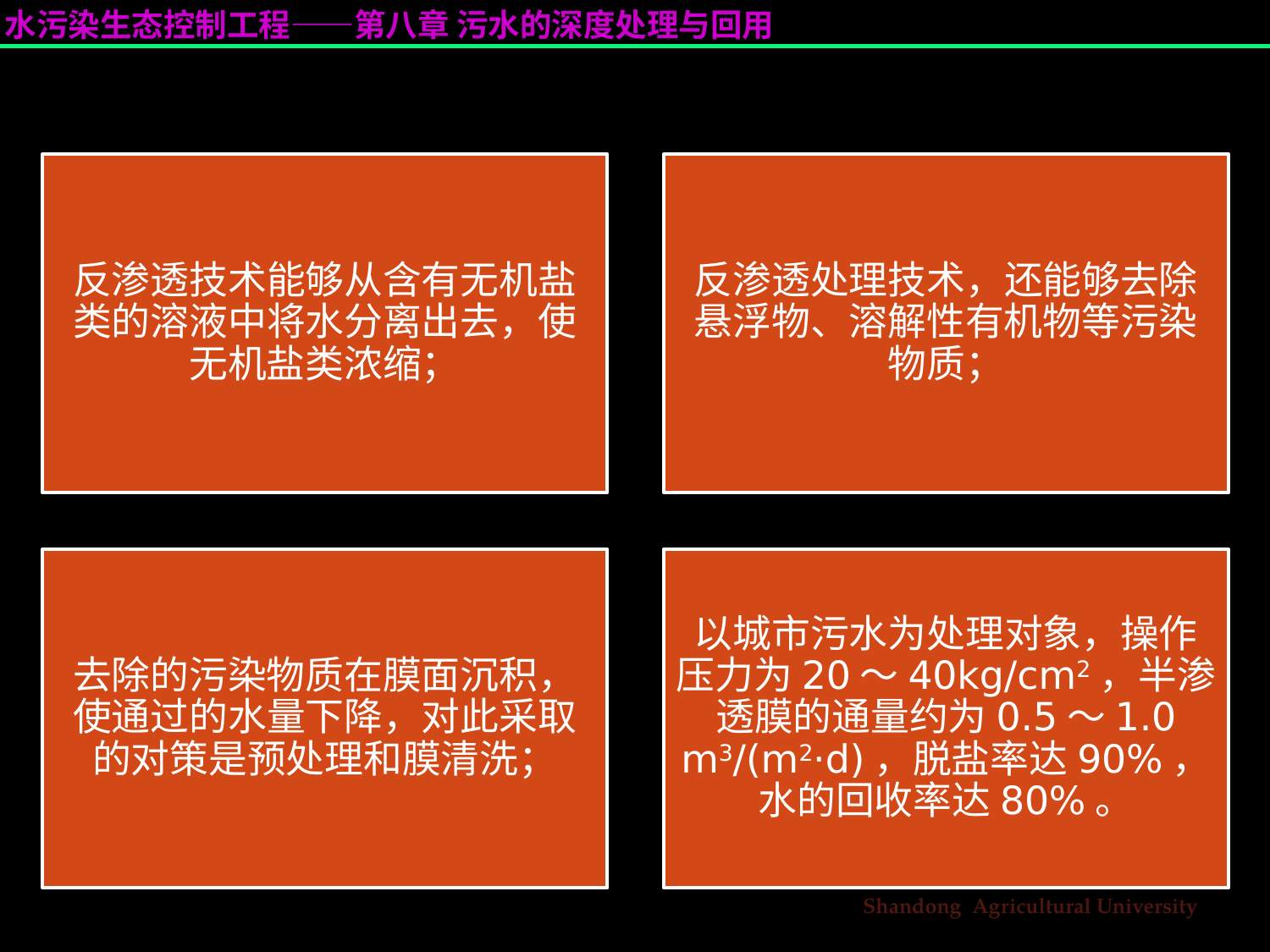

反渗透技术能够从含有无机盐类的溶液中将水分离出去，使无机盐类浓缩；
反渗透处理技术，还能够去除悬浮物、溶解性有机物等污染物质；
去除的污染物质在膜面沉积，使通过的水量下降，对此采取的对策是预处理和膜清洗；
以城市污水为处理对象，操作压力为20～40kg/cm2，半渗透膜的通量约为0.5～1.0 m3/(m2·d)，脱盐率达90%，水的回收率达80%。